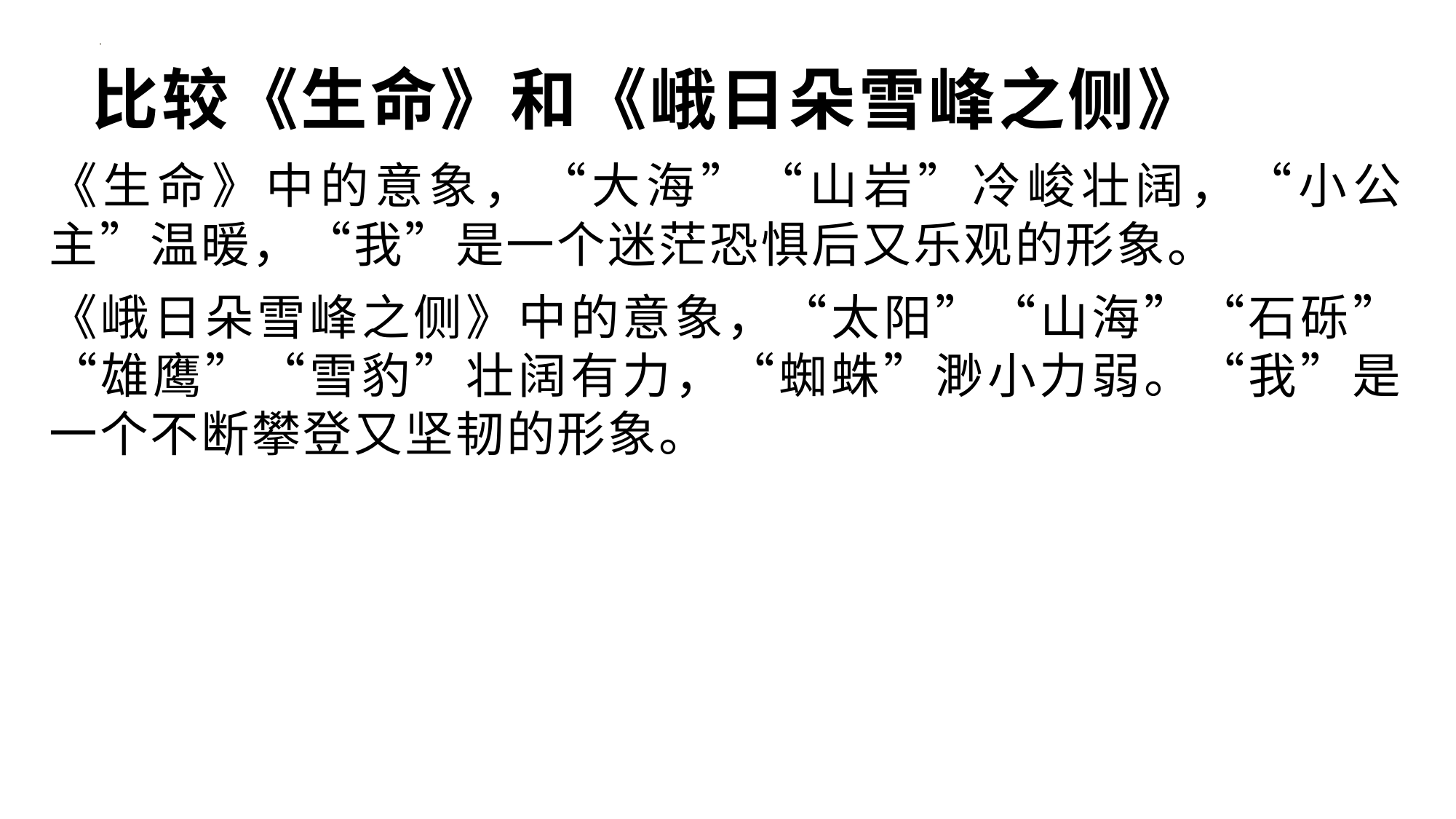

# 比较《生命》和《峨日朵雪峰之侧》
《生命》中的意象，“大海”“山岩”冷峻壮阔，“小公主”温暖，“我”是一个迷茫恐惧后又乐观的形象。
《峨日朵雪峰之侧》中的意象，“太阳”“山海”“石砾”“雄鹰”“雪豹”壮阔有力，“蜘蛛”渺小力弱。“我”是一个不断攀登又坚韧的形象。